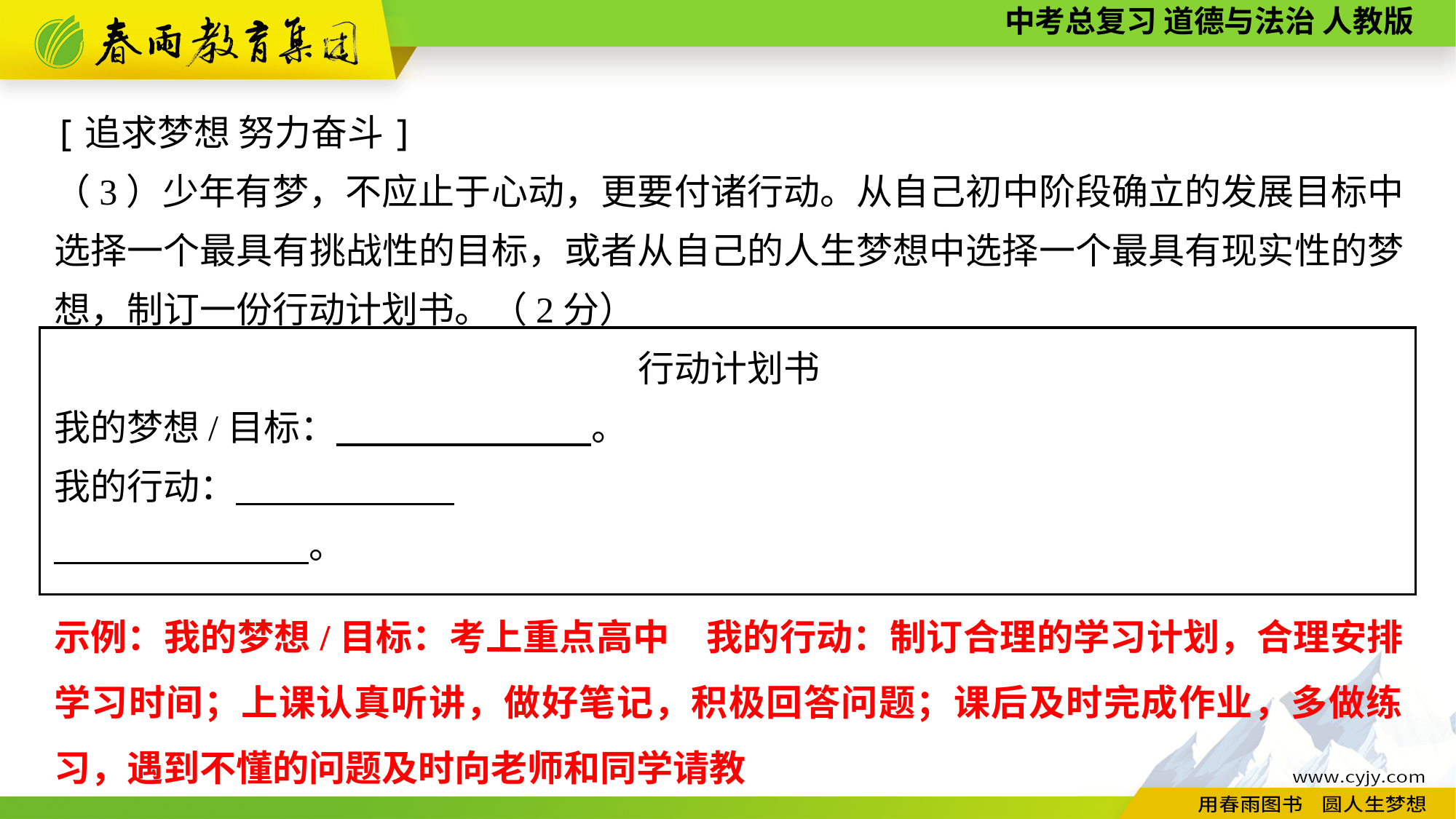

[追求梦想 努力奋斗]
（3）少年有梦，不应止于心动，更要付诸行动。从自己初中阶段确立的发展目标中选择一个最具有挑战性的目标，或者从自己的人生梦想中选择一个最具有现实性的梦想，制订一份行动计划书。（2分）
行动计划书
我的梦想/目标：　　　　　　　。
我的行动：
　　　　　　　。

示例：我的梦想/目标：考上重点高中　我的行动：制订合理的学习计划，合理安排学习时间；上课认真听讲，做好笔记，积极回答问题；课后及时完成作业，多做练习，遇到不懂的问题及时向老师和同学请教